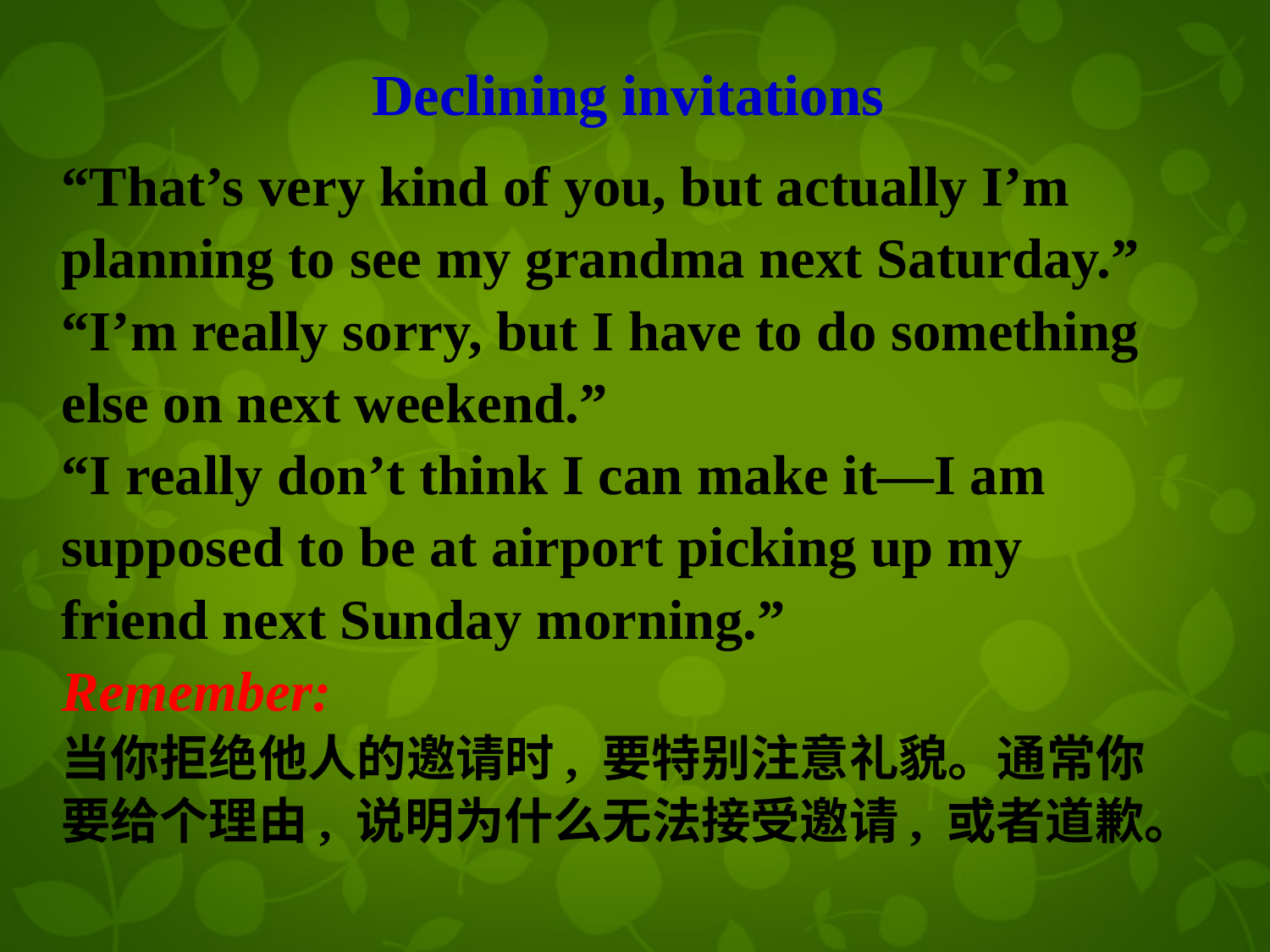

Declining invitations
“That’s very kind of you, but actually I’m
planning to see my grandma next Saturday.”
“I’m really sorry, but I have to do something
else on next weekend.”
“I really don’t think I can make it—I am
supposed to be at airport picking up my
friend next Sunday morning.”
Remember:
当你拒绝他人的邀请时, 要特别注意礼貌。通常你
要给个理由, 说明为什么无法接受邀请, 或者道歉。